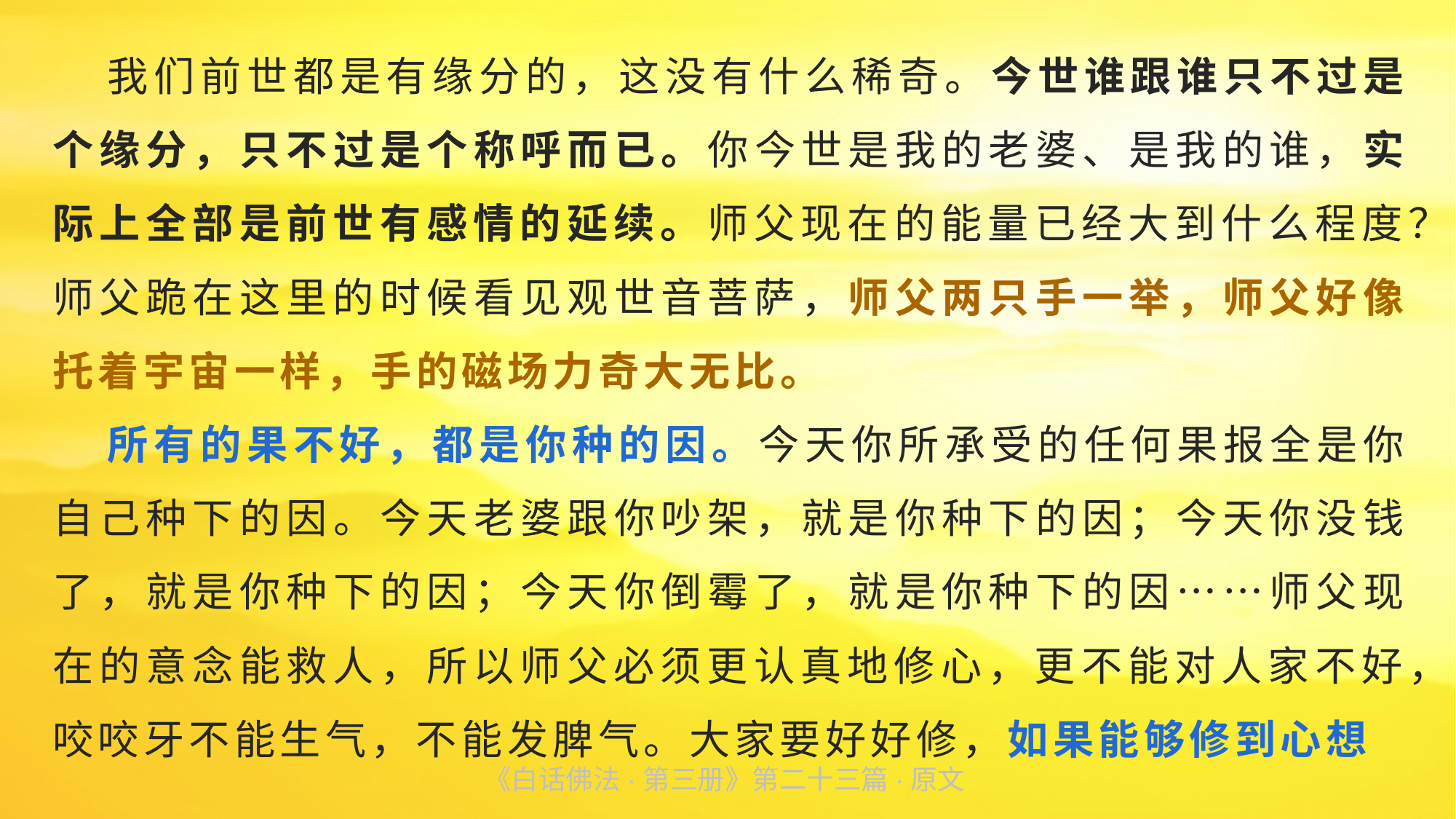

我们前世都是有缘分的，这没有什么稀奇。今世谁跟谁只不过是个缘分，只不过是个称呼而已。你今世是我的老婆、是我的谁，实际上全部是前世有感情的延续。师父现在的能量已经大到什么程度？师父跪在这里的时候看见观世音菩萨，师父两只手一举，师父好像托着宇宙一样，手的磁场力奇大无比。
   所有的果不好，都是你种的因。今天你所承受的任何果报全是你自己种下的因。今天老婆跟你吵架，就是你种下的因；今天你没钱了，就是你种下的因；今天你倒霉了，就是你种下的因……师父现在的意念能救人，所以师父必须更认真地修心，更不能对人家不好，咬咬牙不能生气，不能发脾气。大家要好好修，如果能够修到心想
《白话佛法·第三册》第二十三篇·原文